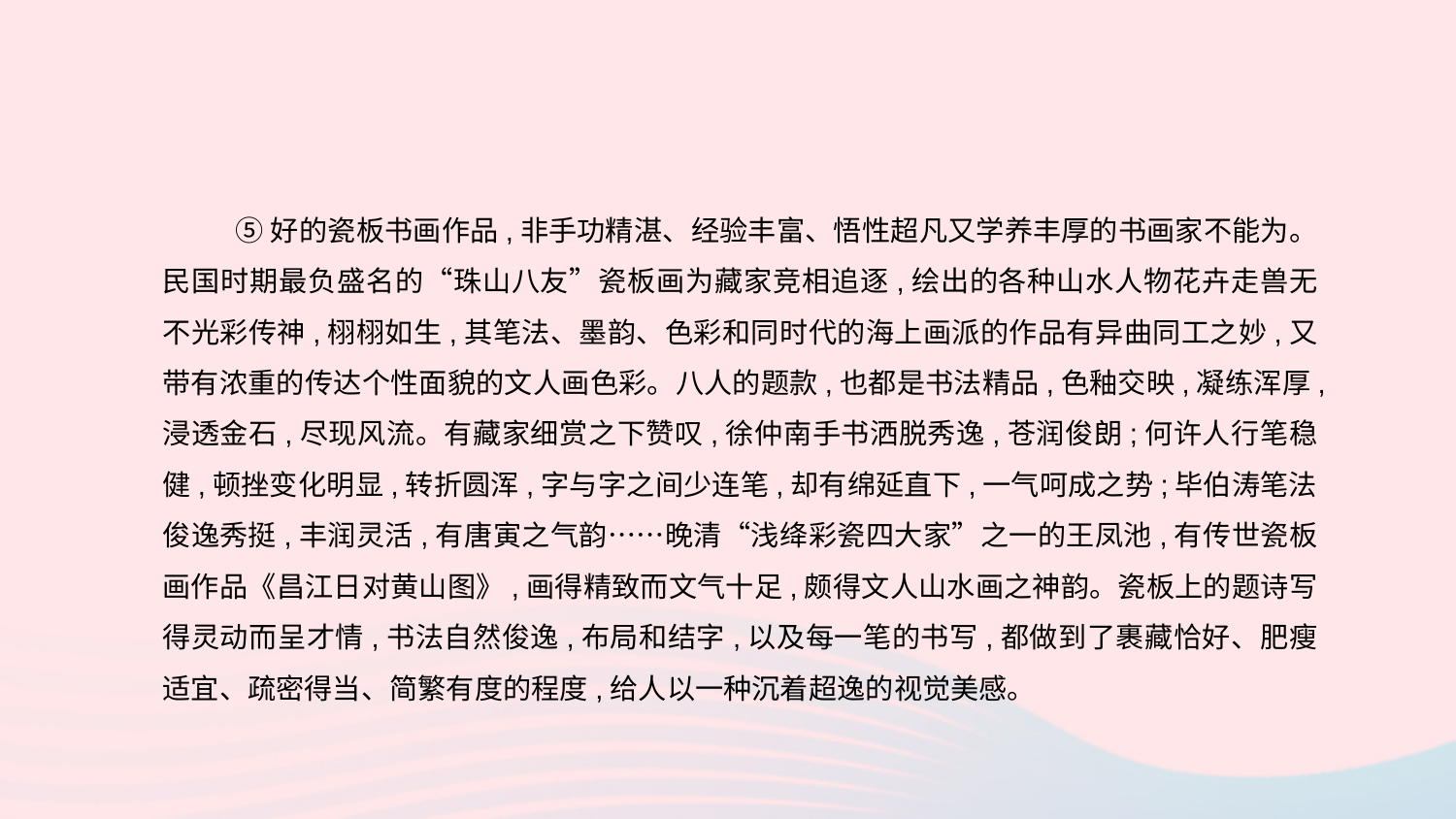

⑤好的瓷板书画作品,非手功精湛、经验丰富、悟性超凡又学养丰厚的书画家不能为。民国时期最负盛名的“珠山八友”瓷板画为藏家竞相追逐,绘出的各种山水人物花卉走兽无不光彩传神,栩栩如生,其笔法、墨韵、色彩和同时代的海上画派的作品有异曲同工之妙,又带有浓重的传达个性面貌的文人画色彩。八人的题款,也都是书法精品,色釉交映,凝练浑厚,浸透金石,尽现风流。有藏家细赏之下赞叹,徐仲南手书洒脱秀逸,苍润俊朗;何许人行笔稳健,顿挫变化明显,转折圆浑,字与字之间少连笔,却有绵延直下,一气呵成之势;毕伯涛笔法俊逸秀挺,丰润灵活,有唐寅之气韵……晚清“浅绛彩瓷四大家”之一的王凤池,有传世瓷板画作品《昌江日对黄山图》,画得精致而文气十足,颇得文人山水画之神韵。瓷板上的题诗写得灵动而呈才情,书法自然俊逸,布局和结字,以及每一笔的书写,都做到了裹藏恰好、肥瘦适宜、疏密得当、简繁有度的程度,给人以一种沉着超逸的视觉美感。